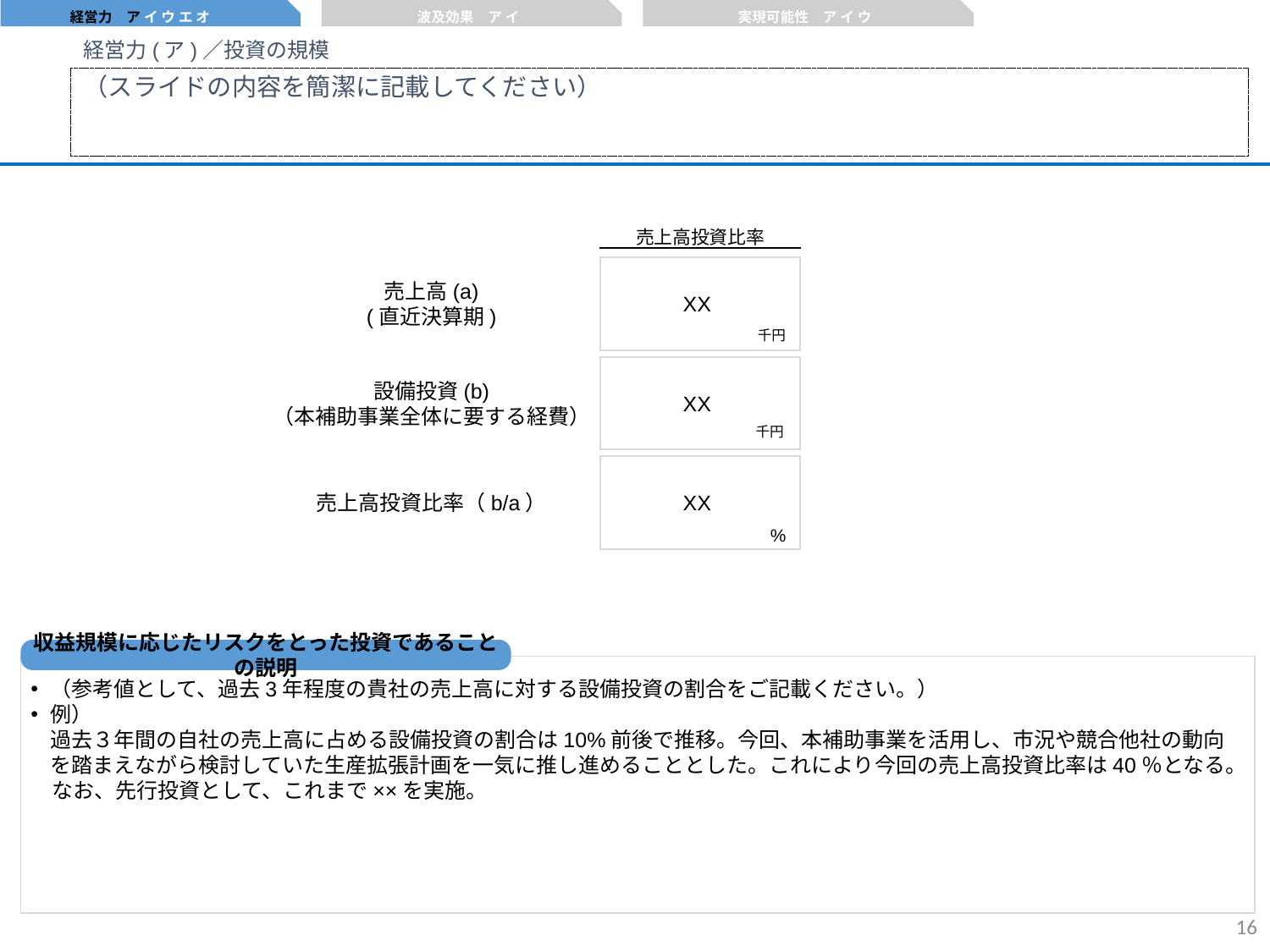

経営力　ア イ ウ エ オ
波及効果　ア イ
実現可能性　ア イ ウ
経営力(ア)／投資の規模
（スライドの内容を簡潔に記載してください）
売上高投資比率
売上高(a)
(直近決算期)
XX
千円
設備投資(b)
（本補助事業全体に要する経費）
XX
千円
売上高投資比率（b/a）
XX
%
収益規模に応じたリスクをとった投資であることの説明
（参考値として、過去3年程度の貴社の売上高に対する設備投資の割合をご記載ください。）
例）
過去３年間の自社の売上高に占める設備投資の割合は10%前後で推移。今回、本補助事業を活用し、市況や競合他社の動向を踏まえながら検討していた生産拡張計画を一気に推し進めることとした。これにより今回の売上高投資比率は40％となる。
　なお、先行投資として、これまで××を実施。
16